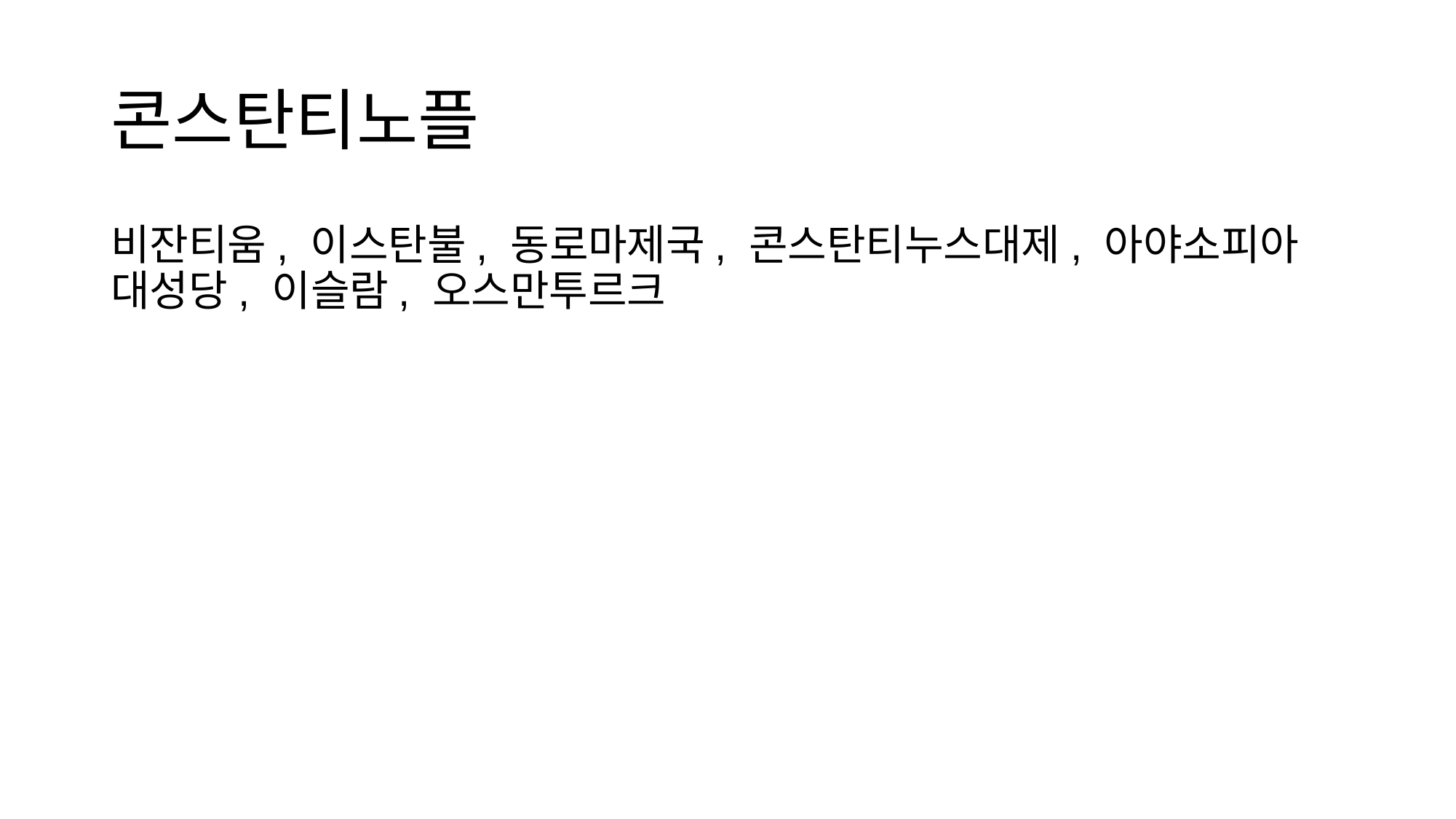

# 콘스탄티노플
비잔티움, 이스탄불, 동로마제국, 콘스탄티누스대제, 아야소피아 대성당, 이슬람, 오스만투르크